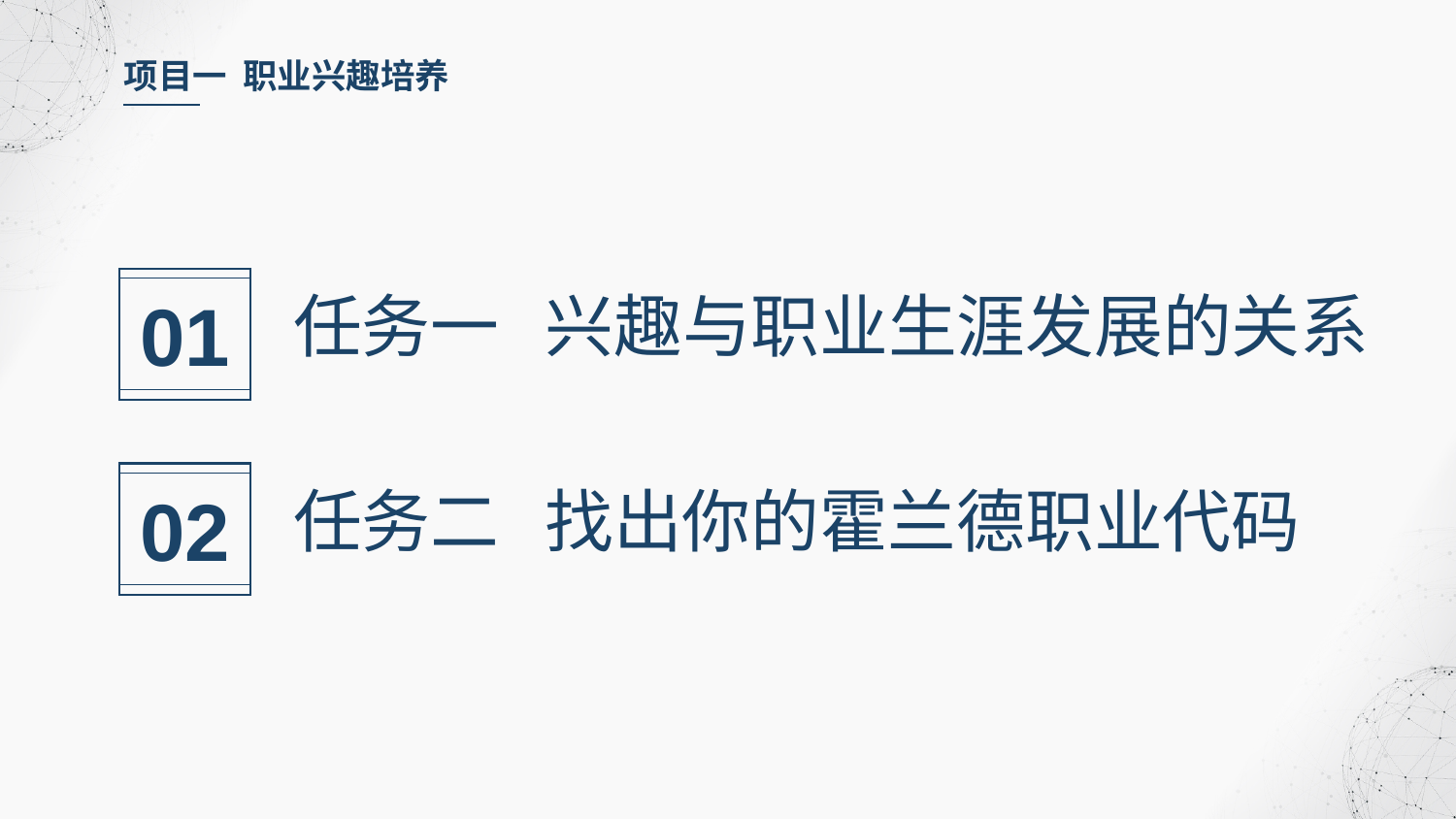

项目一  职业兴趣培养

01
任务一   兴趣与职业生涯发展的关系

02
任务二   找出你的霍兰德职业代码